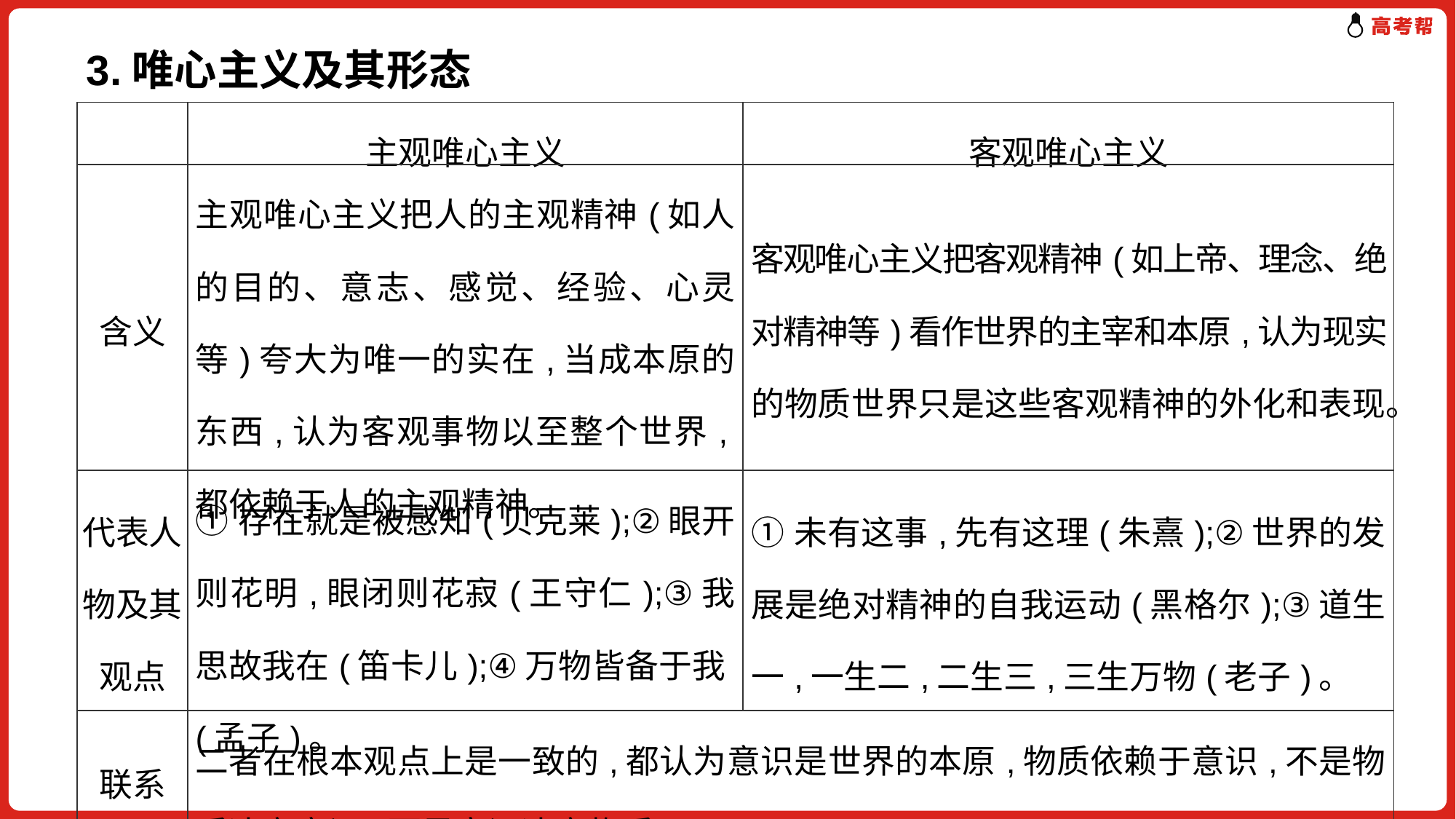

3.唯心主义及其形态

|  | 主观唯心主义 | 客观唯心主义 |
| --- | --- | --- |
| 含义 | 主观唯心主义把人的主观精神(如人的目的、意志、感觉、经验、心灵等)夸大为唯一的实在,当成本原的东西,认为客观事物以至整个世界,都依赖于人的主观精神。 | 客观唯心主义把客观精神(如上帝、理念、绝对精神等)看作世界的主宰和本原,认为现实的物质世界只是这些客观精神的外化和表现。 |
| 代表人物及其观点 | ①存在就是被感知(贝克莱);②眼开则花明,眼闭则花寂(王守仁);③我思故我在(笛卡儿);④万物皆备于我(孟子)。 | ①未有这事,先有这理(朱熹);②世界的发展是绝对精神的自我运动(黑格尔);③道生一,一生二,二生三,三生万物(老子)。 |
| 联系 | 二者在根本观点上是一致的,都认为意识是世界的本原,物质依赖于意识,不是物质决定意识,而是意识决定物质。 |  |